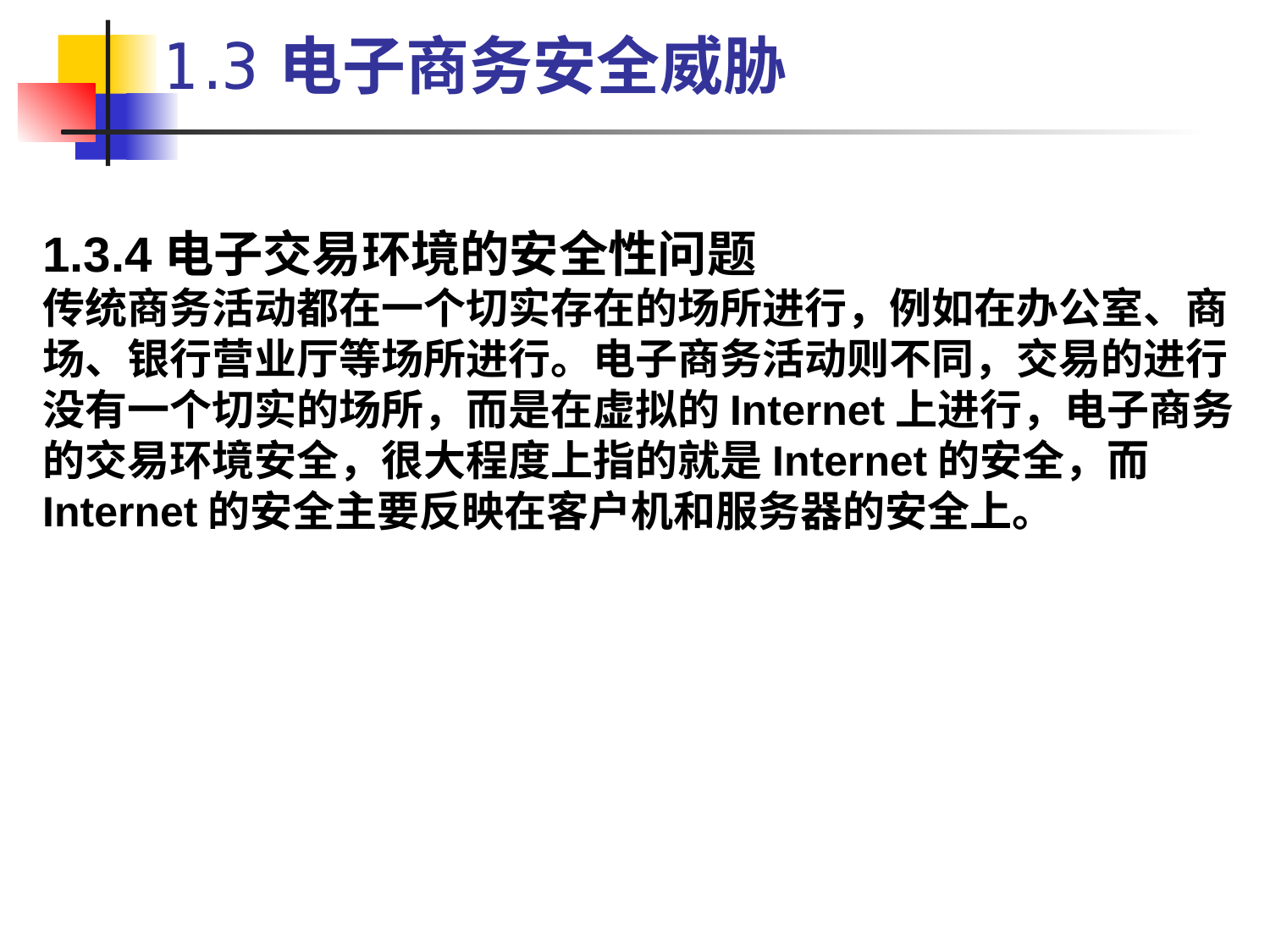

1.3电子商务安全威胁
1.3.4电子交易环境的安全性问题
传统商务活动都在一个切实存在的场所进行，例如在办公室、商场、银行营业厅等场所进行。电子商务活动则不同，交易的进行没有一个切实的场所，而是在虚拟的Internet上进行，电子商务的交易环境安全，很大程度上指的就是Internet的安全，而Internet的安全主要反映在客户机和服务器的安全上。